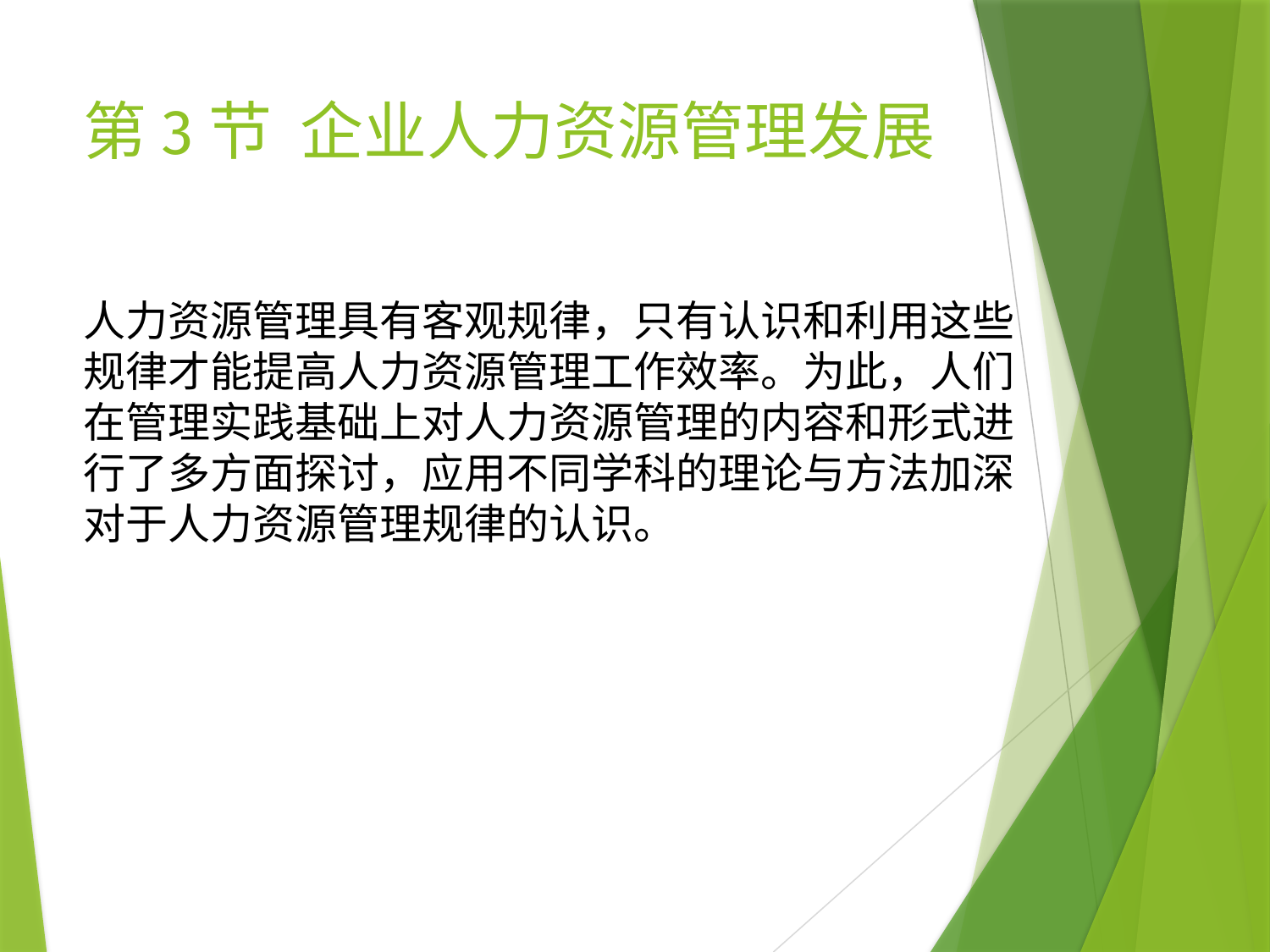

# 第3节  企业人力资源管理发展
人力资源管理具有客观规律，只有认识和利用这些规律才能提高人力资源管理工作效率。为此，人们在管理实践基础上对人力资源管理的内容和形式进行了多方面探讨，应用不同学科的理论与方法加深对于人力资源管理规律的认识。